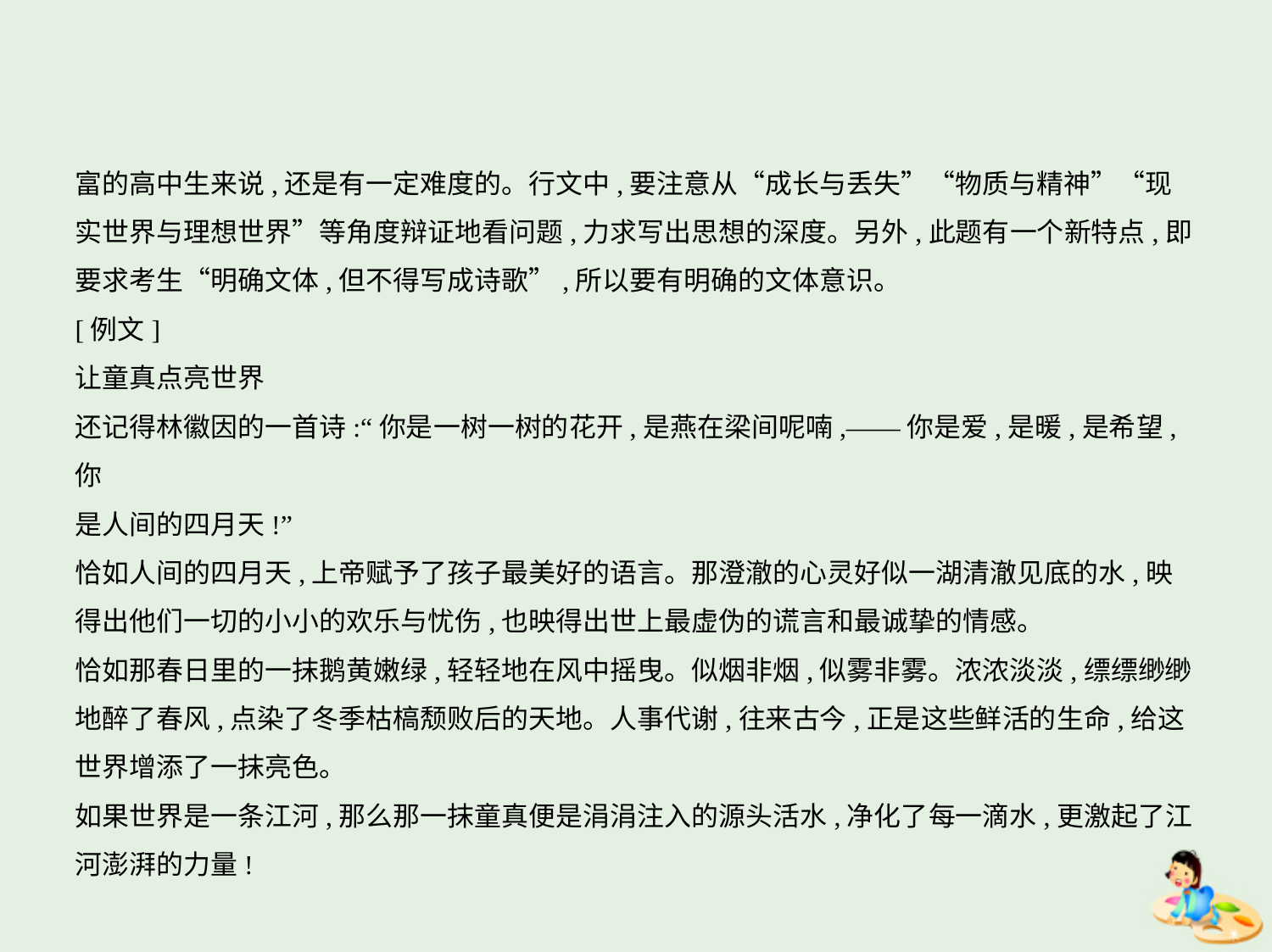

富的高中生来说,还是有一定难度的。行文中,要注意从“成长与丢失”“物质与精神”“现
实世界与理想世界”等角度辩证地看问题,力求写出思想的深度。另外,此题有一个新特点,即
要求考生“明确文体,但不得写成诗歌”,所以要有明确的文体意识。
[例文]
让童真点亮世界
还记得林徽因的一首诗:“你是一树一树的花开,是燕在梁间呢喃,——你是爱,是暖,是希望,你
是人间的四月天!”
恰如人间的四月天,上帝赋予了孩子最美好的语言。那澄澈的心灵好似一湖清澈见底的水,映
得出他们一切的小小的欢乐与忧伤,也映得出世上最虚伪的谎言和最诚挚的情感。
恰如那春日里的一抹鹅黄嫩绿,轻轻地在风中摇曳。似烟非烟,似雾非雾。浓浓淡淡,缥缥缈缈
地醉了春风,点染了冬季枯槁颓败后的天地。人事代谢,往来古今,正是这些鲜活的生命,给这
世界增添了一抹亮色。
如果世界是一条江河,那么那一抹童真便是涓涓注入的源头活水,净化了每一滴水,更激起了江
河澎湃的力量!